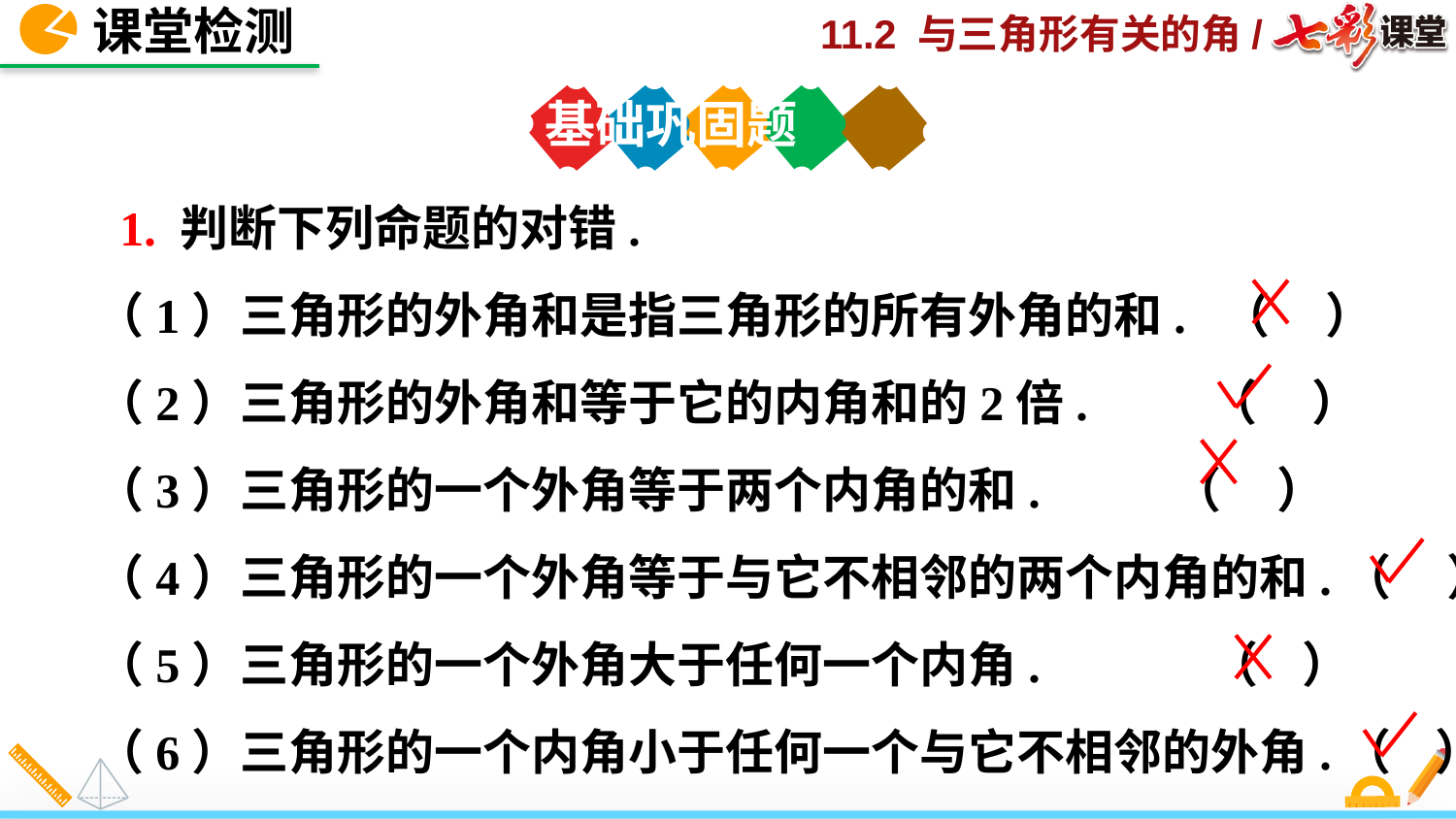

课堂检测

基础巩固题

  1. 判断下列命题的对错.
（1）三角形的外角和是指三角形的所有外角的和.  （     ）
（2）三角形的外角和等于它的内角和的2倍.         （     ）
（3）三角形的一个外角等于两个内角的和.          （     ）
（4）三角形的一个外角等于与它不相邻的两个内角的和.（     ）
（5）三角形的一个外角大于任何一个内角.             （    ）
（6）三角形的一个内角小于任何一个与它不相邻的外角.（    ）